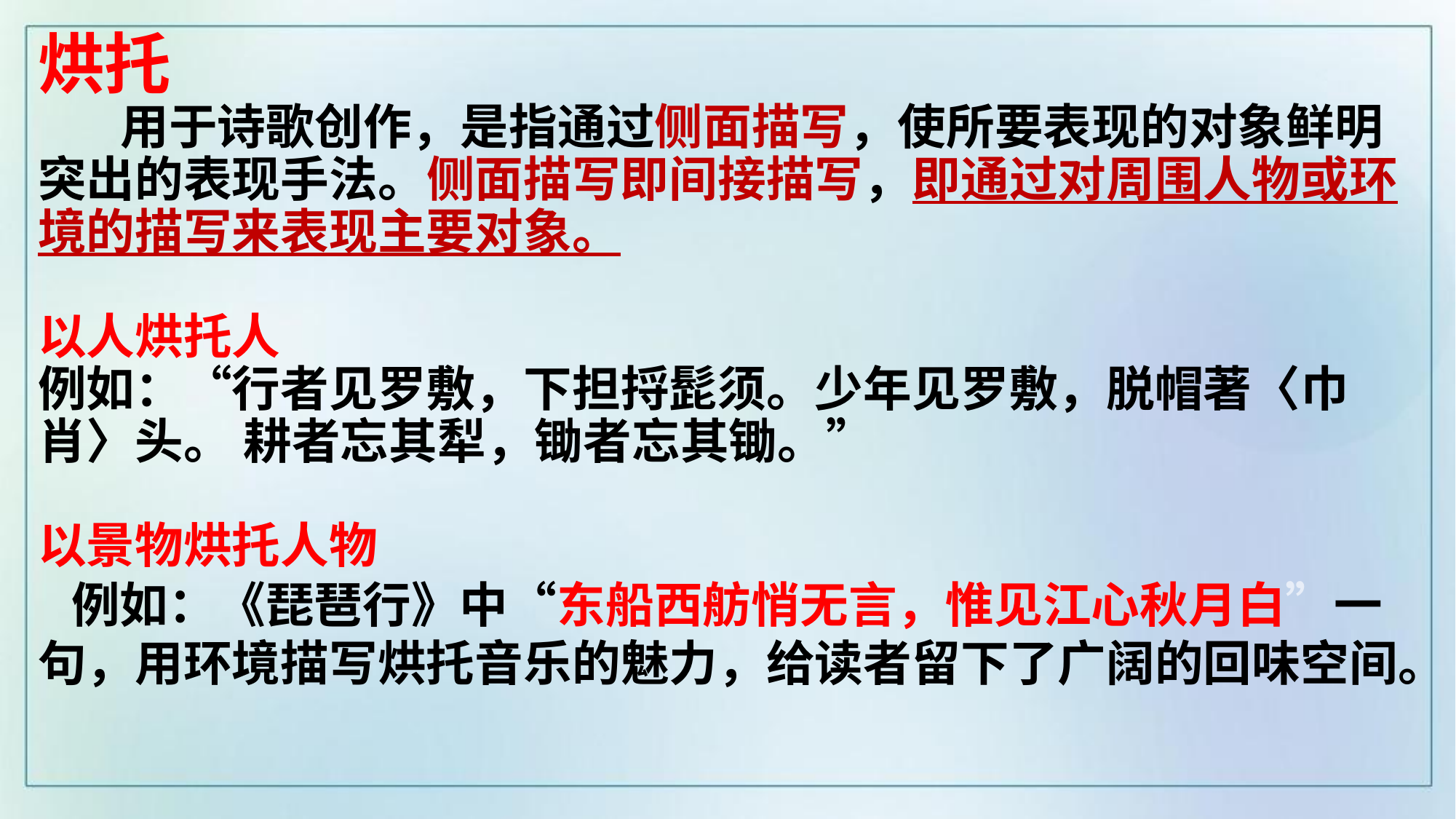

烘托
         用于诗歌创作，是指通过侧面描写，使所要表现的对象鲜明突出的表现手法。侧面描写即间接描写，即通过对周围人物或环境的描写来表现主要对象。

以人烘托人
例如：“行者见罗敷，下担捋髭须。少年见罗敷，脱帽著〈巾肖〉头。 耕者忘其犁，锄者忘其锄。”

以景物烘托人物
  例如：《琵琶行》中“东船西舫悄无言，惟见江心秋月白”一句，用环境描写烘托音乐的魅力，给读者留下了广阔的回味空间。